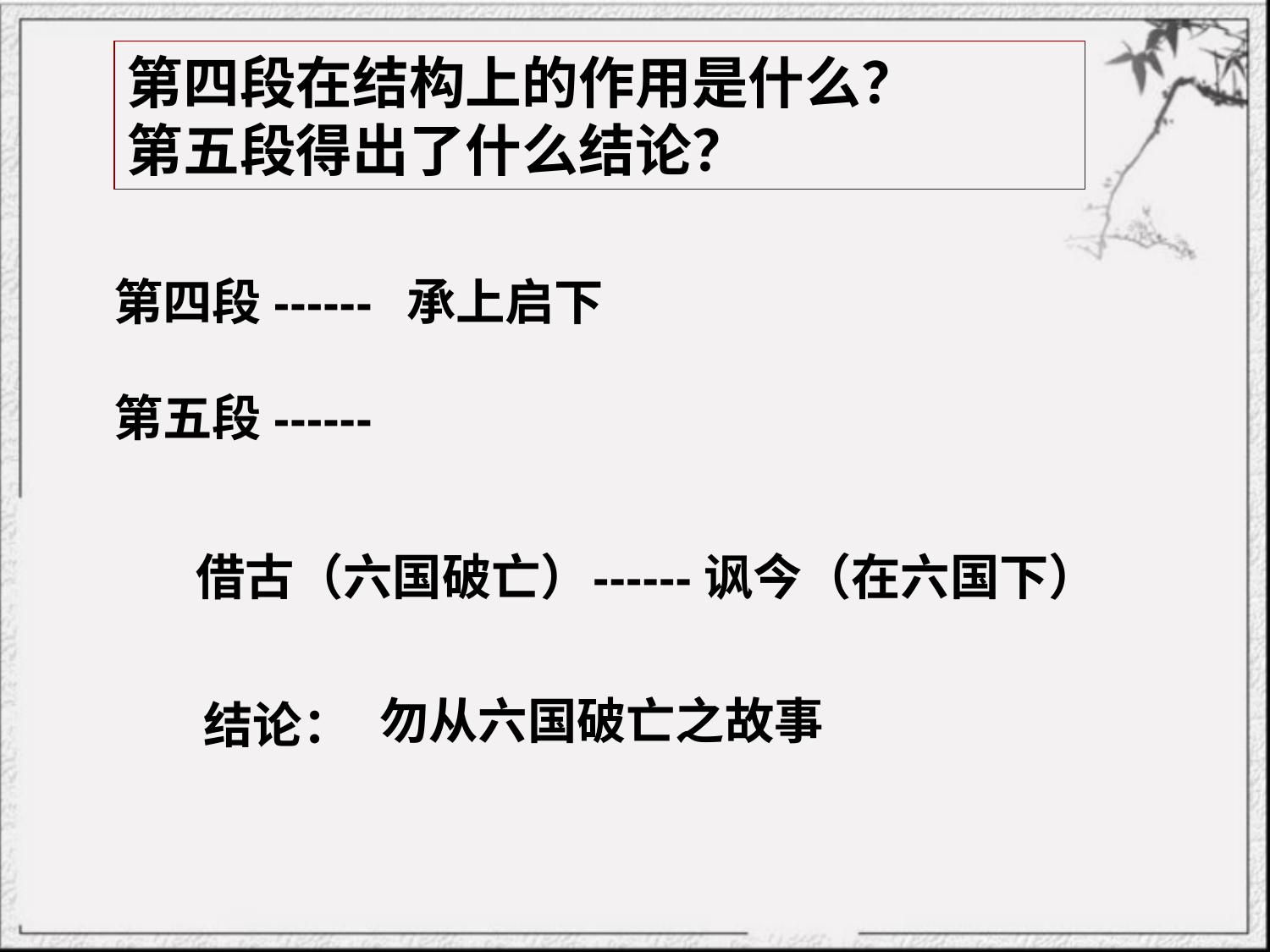

第四段在结构上的作用是什么？
第五段得出了什么结论？
第四段------
承上启下
第五段------
借古（六国破亡）
------讽今（在六国下）
勿从六国破亡之故事
结论：